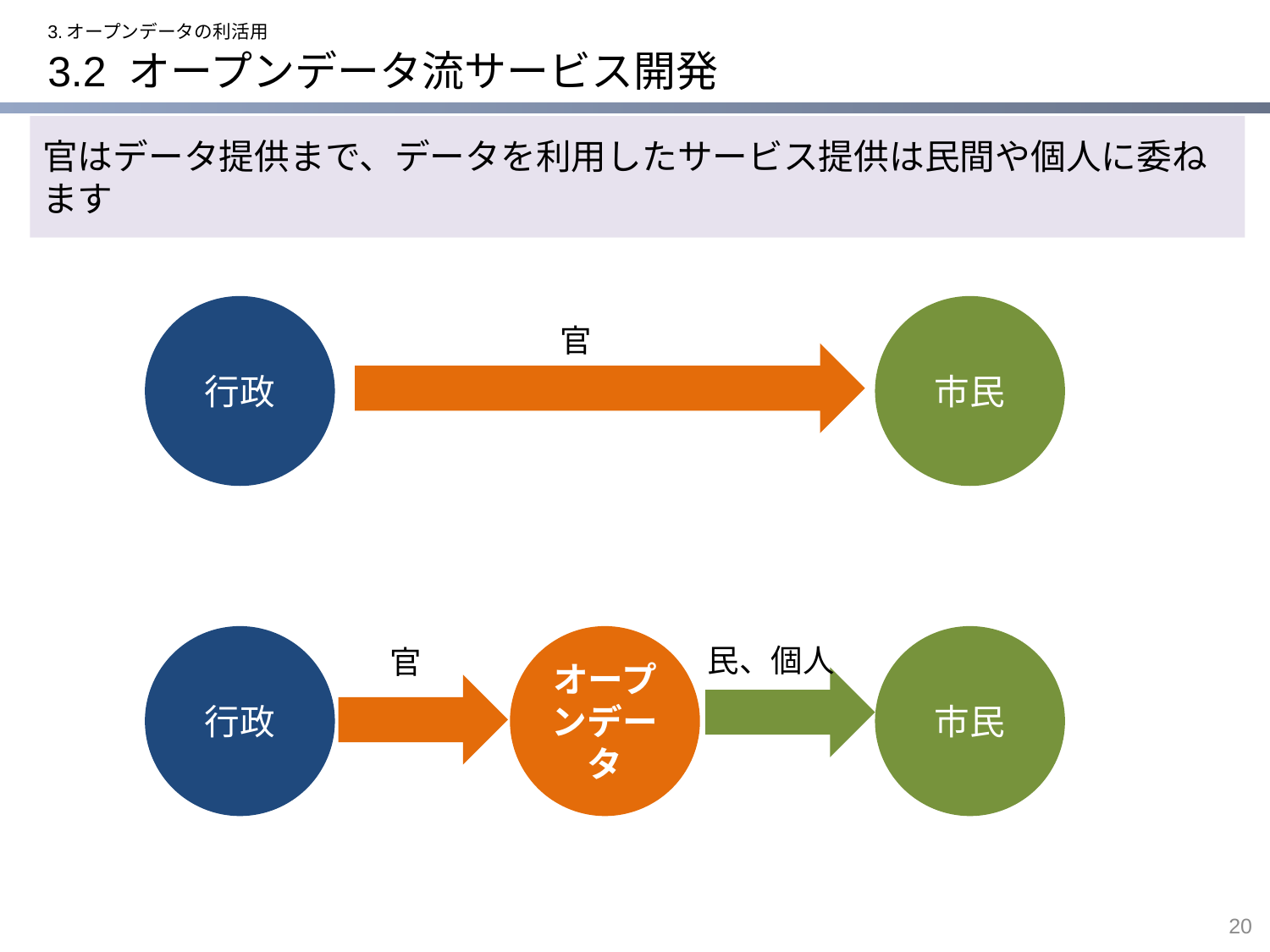

3.オープンデータの利活用
# 3.2 オープンデータ流サービス開発
官はデータ提供まで、データを利用したサービス提供は民間や個人に委ねます
行政
市民
官

行政
オープンデータ
市民
民、個人
官

20